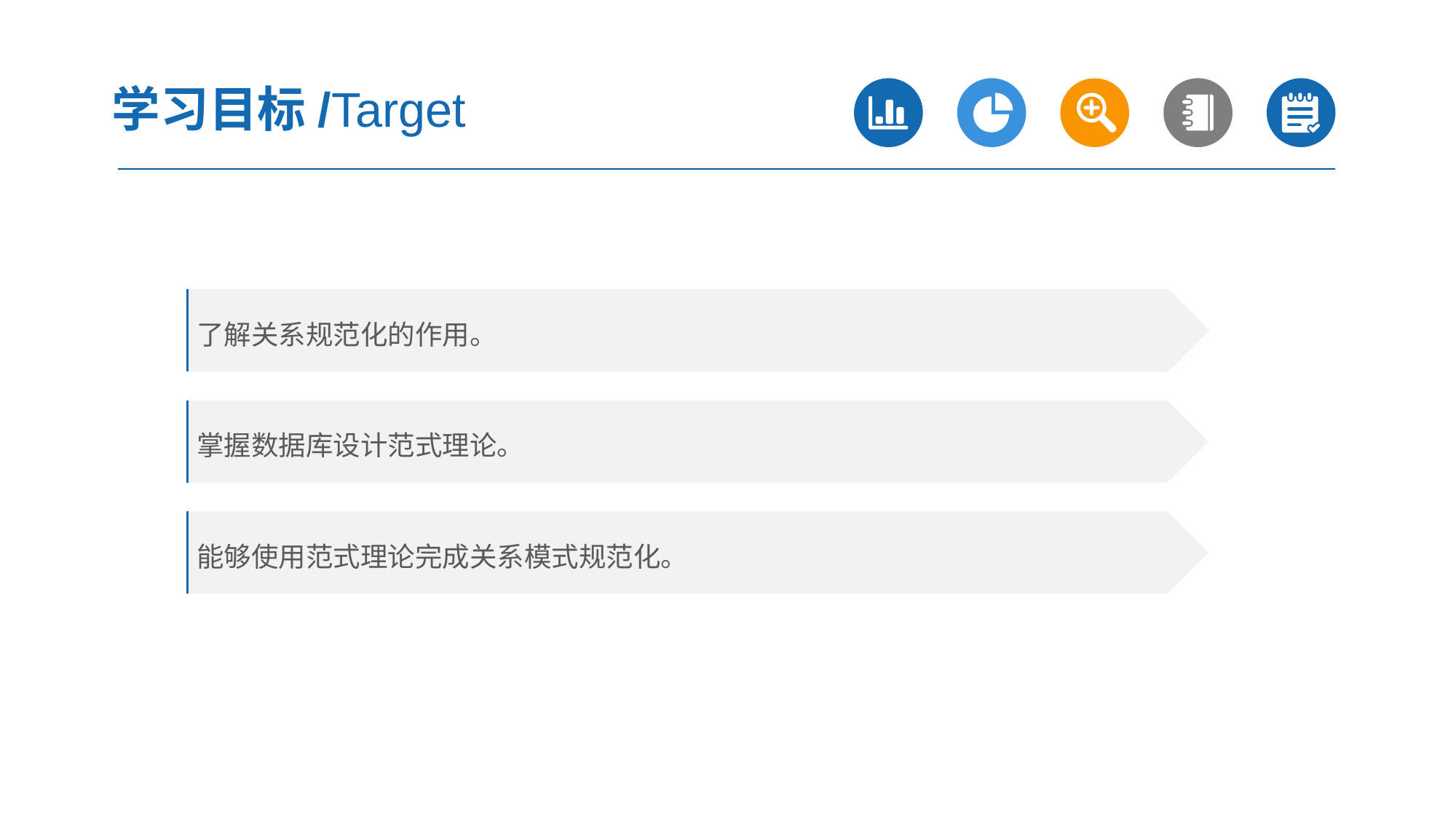

学习目标/Target
了解关系规范化的作用。

掌握数据库设计范式理论。

能够使用范式理论完成关系模式规范化。